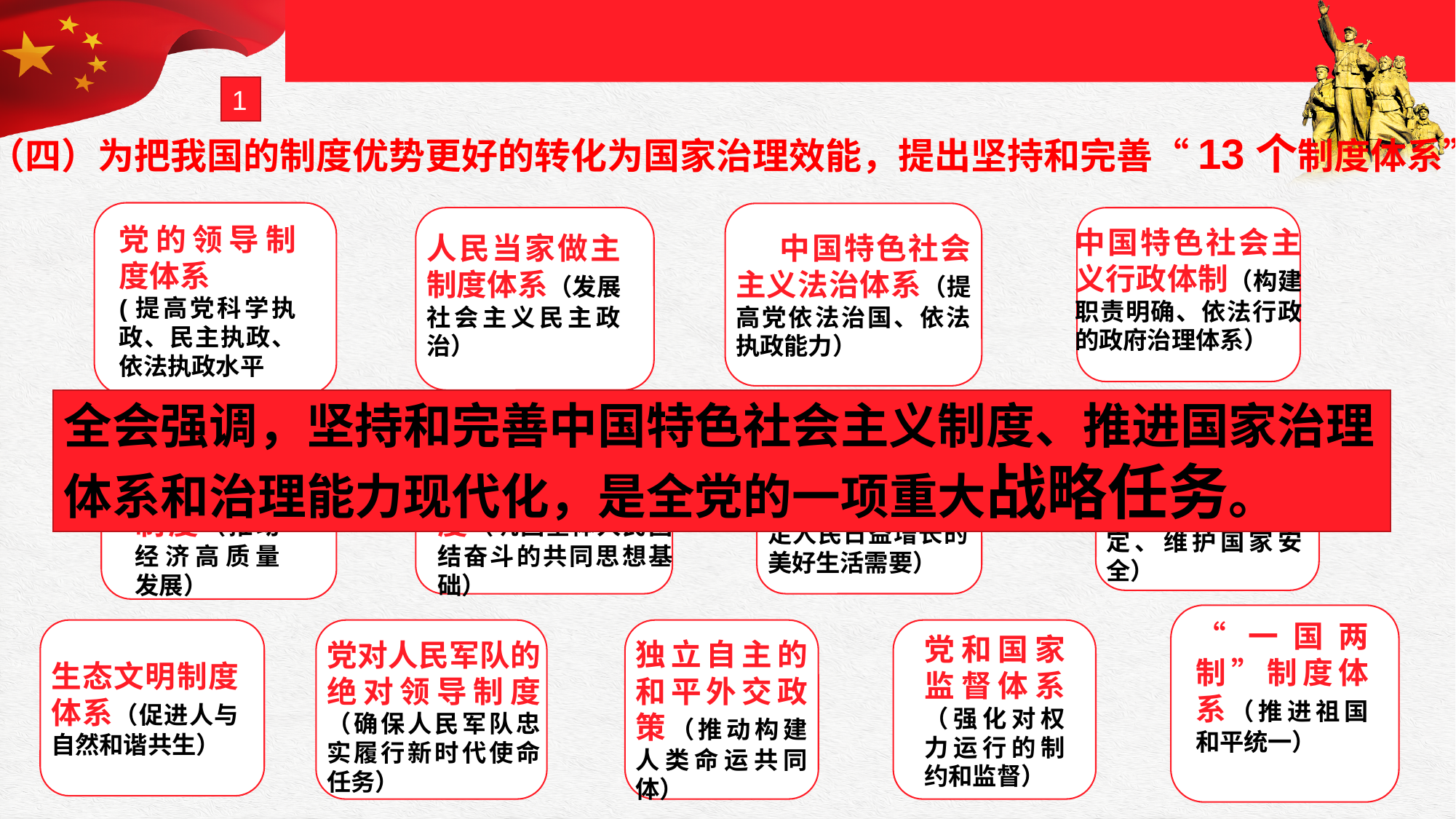

1
（四）为把我国的制度优势更好的转化为国家治理效能，提出坚持和完善“13个制度体系”。

党的领导制度体系
(提高党科学执政、民主执政、依法执政水平

中国特色社会主义行政体制（构建职责明确、依法行政的政府治理体系）
人民当家做主制度体系（发展社会主义民主政治）
    中国特色社会主义法治体系（提高党依法治国、依法执政能力）
全会强调，坚持和完善中国特色社会主义制度、推进国家治理体系和治理能力现代化，是全党的一项重大战略任务。

繁荣发展社会主义先进文化的制度（巩固全体人民团结奋斗的共同思想基础）
社会主义基本经济制度（推动经济高质量发展）
共建共治共享的社会治理制度（保持社会稳定、维护国家安全）
统筹城乡的民生保障制度（满足人民日益增长的美好生活需要）

党和国家监督体系（强化对权力运行的制约和监督）
“一国两制”制度体系（推进祖国和平统一）
党对人民军队的绝对领导制度（确保人民军队忠实履行新时代使命任务）
独立自主的和平外交政策（推动构建人类命运共同体）
生态文明制度体系（促进人与自然和谐共生）